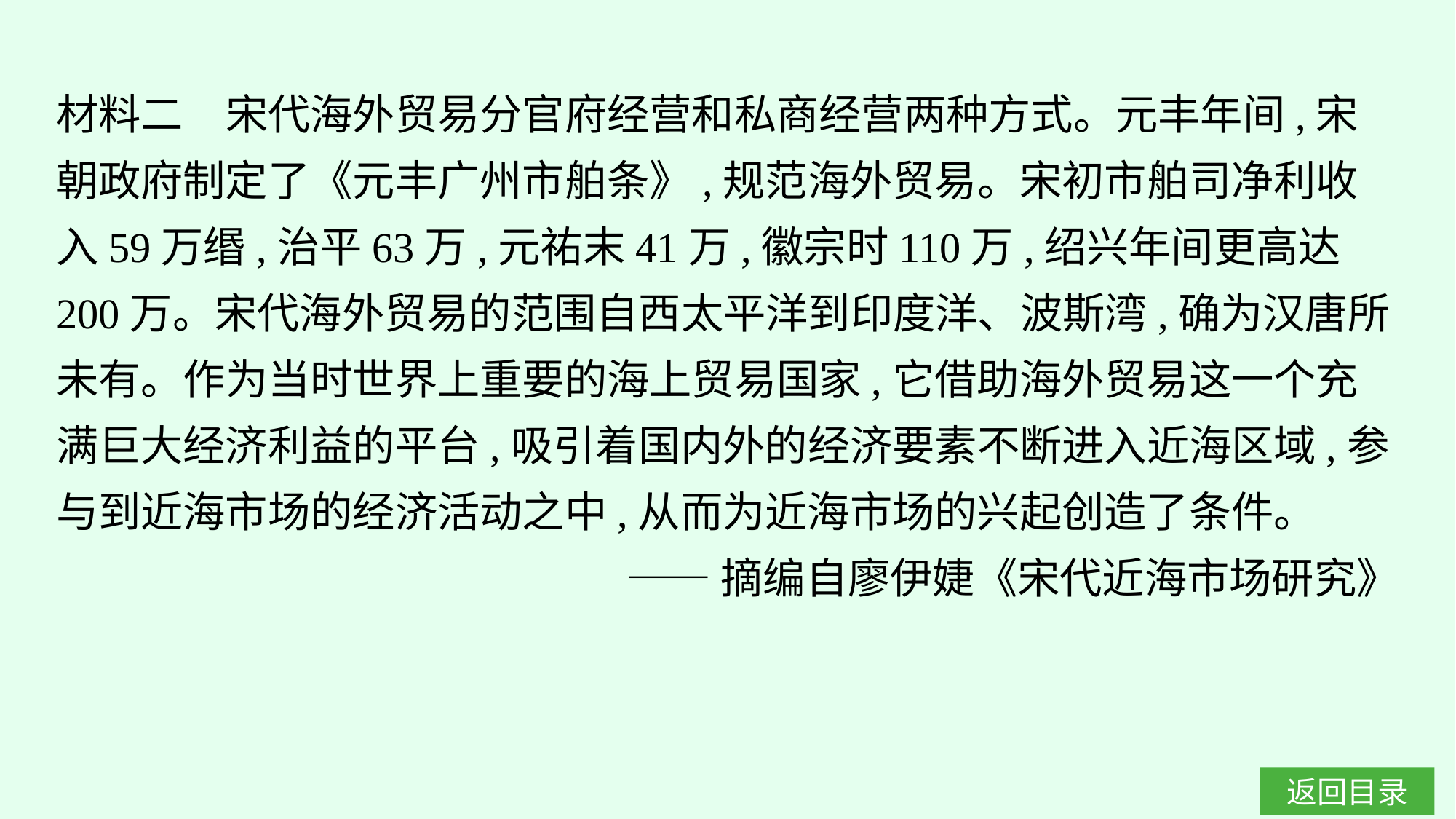

材料二　宋代海外贸易分官府经营和私商经营两种方式。元丰年间,宋朝政府制定了《元丰广州市舶条》,规范海外贸易。宋初市舶司净利收入59万缗,治平63万,元祐末41万,徽宗时110万,绍兴年间更高达200万。宋代海外贸易的范围自西太平洋到印度洋、波斯湾,确为汉唐所未有。作为当时世界上重要的海上贸易国家,它借助海外贸易这一个充满巨大经济利益的平台,吸引着国内外的经济要素不断进入近海区域,参与到近海市场的经济活动之中,从而为近海市场的兴起创造了条件。
——摘编自廖伊婕《宋代近海市场研究》